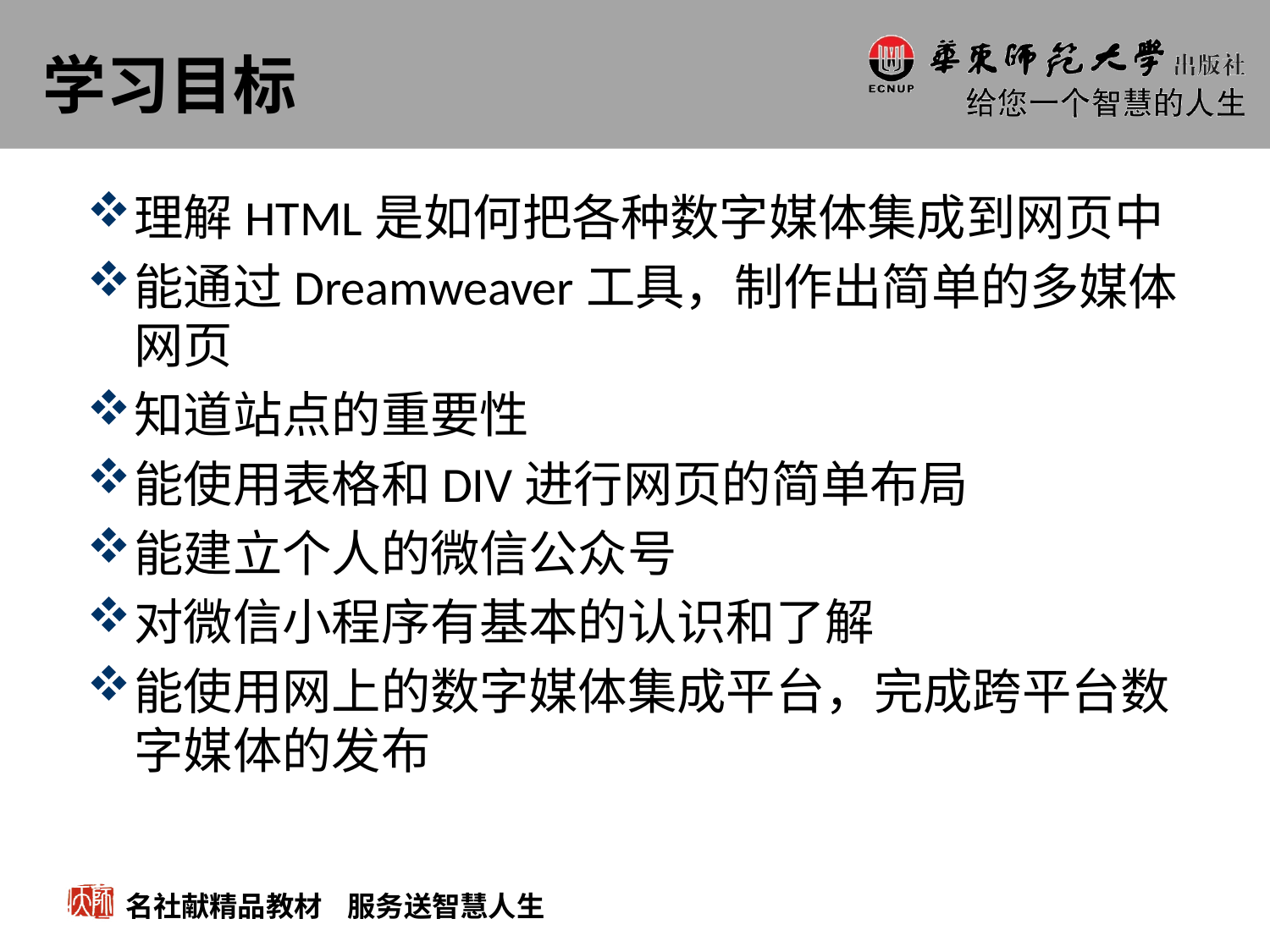

# 学习目标
理解HTML是如何把各种数字媒体集成到网页中
能通过Dreamweaver工具，制作出简单的多媒体网页
知道站点的重要性
能使用表格和DIV进行网页的简单布局
能建立个人的微信公众号
对微信小程序有基本的认识和了解
能使用网上的数字媒体集成平台，完成跨平台数字媒体的发布